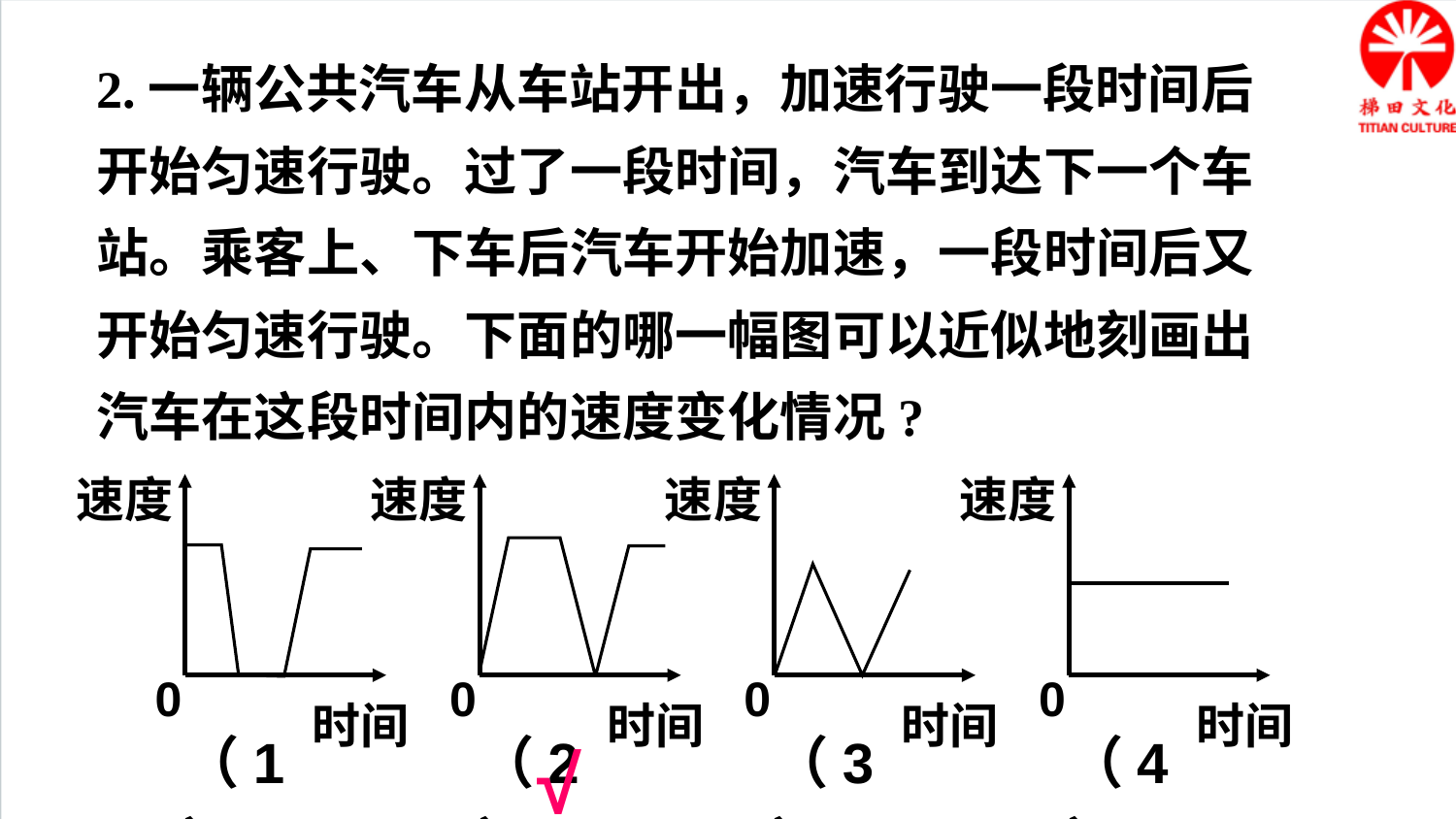

2.一辆公共汽车从车站开出，加速行驶一段时间后开始匀速行驶。过了一段时间，汽车到达下一个车站。乘客上、下车后汽车开始加速，一段时间后又开始匀速行驶。下面的哪一幅图可以近似地刻画出汽车在这段时间内的速度变化情况?
速度
0
时间
速度
0
时间
速度
0
时间
速度
0
时间

（1）
（2）
（3）
（4）
√